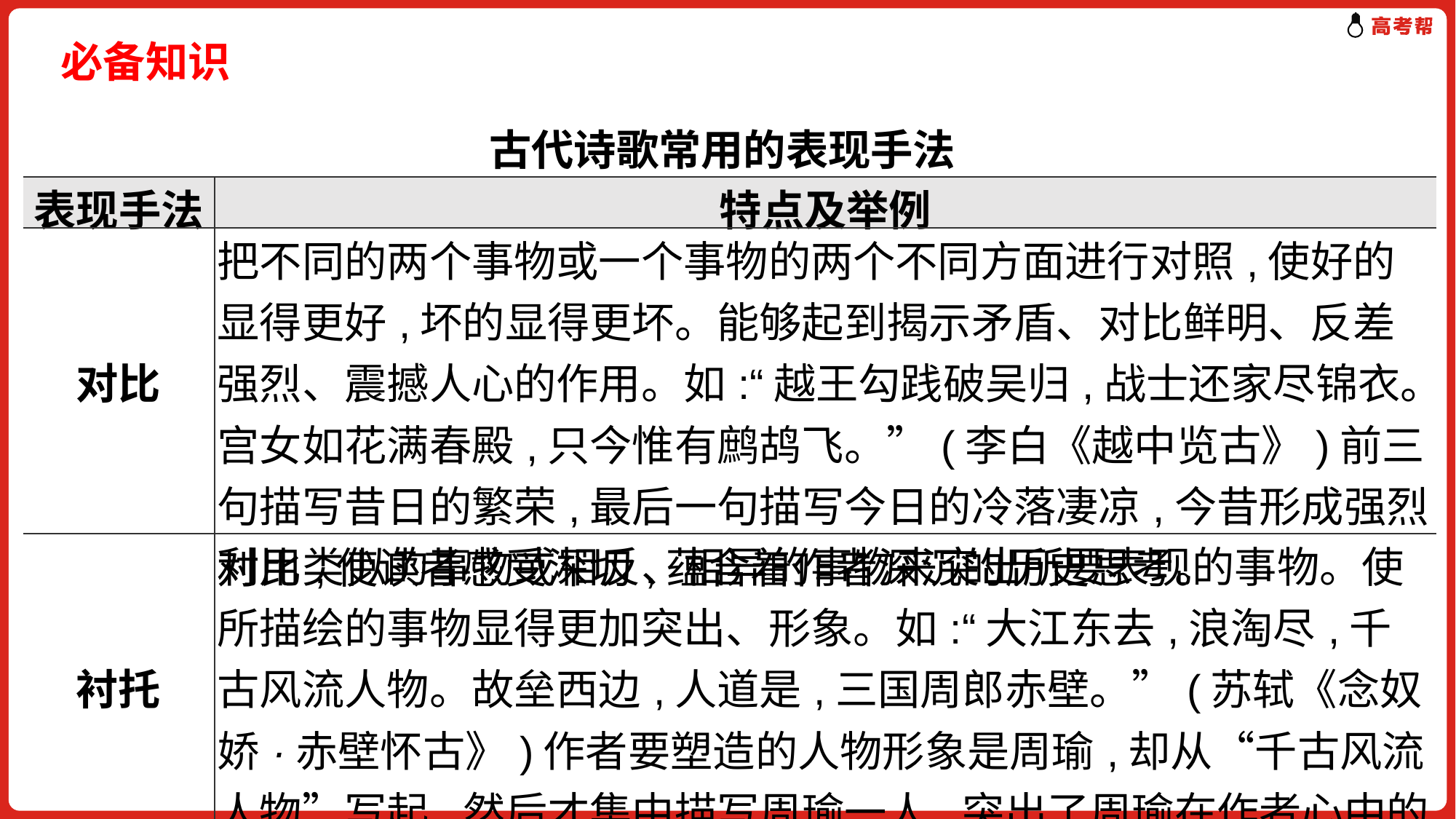

# 必备知识
古代诗歌常用的表现手法
| 表现手法 | 特点及举例 |
| --- | --- |
| 对比 | 把不同的两个事物或一个事物的两个不同方面进行对照,使好的显得更好,坏的显得更坏。能够起到揭示矛盾、对比鲜明、反差强烈、震撼人心的作用。如:“越王勾践破吴归,战士还家尽锦衣。宫女如花满春殿,只今惟有鹧鸪飞。”(李白《越中览古》)前三句描写昔日的繁荣,最后一句描写今日的冷落凄凉,今昔形成强烈对比,使读者感受深切,蕴含着作者深沉的历史思考。 |
| 衬托 | 利用类似的事物或相反、相异的事物来突出所要表现的事物。使所描绘的事物显得更加突出、形象。如:“大江东去,浪淘尽,千古风流人物。故垒西边,人道是,三国周郎赤壁。”(苏轼《念奴娇·赤壁怀古》)作者要塑造的人物形象是周瑜,却从“千古风流人物”写起,然后才集中描写周瑜一人,突出了周瑜在作者心中的重要地位。 |